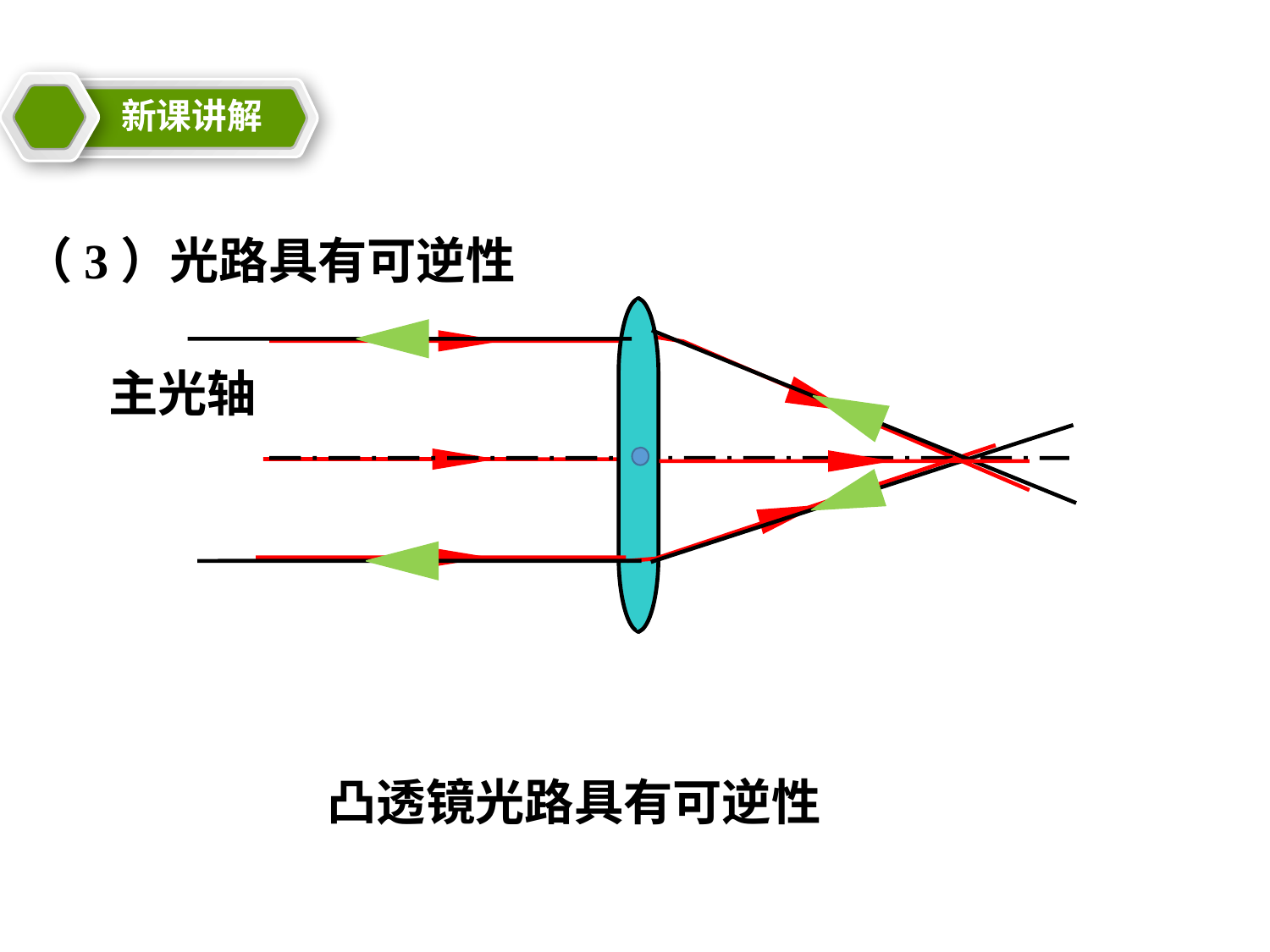

新课讲解
（3）光路具有可逆性

                主光轴

21cnjy.com
21cnjy.com
21世纪教育网
凸透镜光路具有可逆性